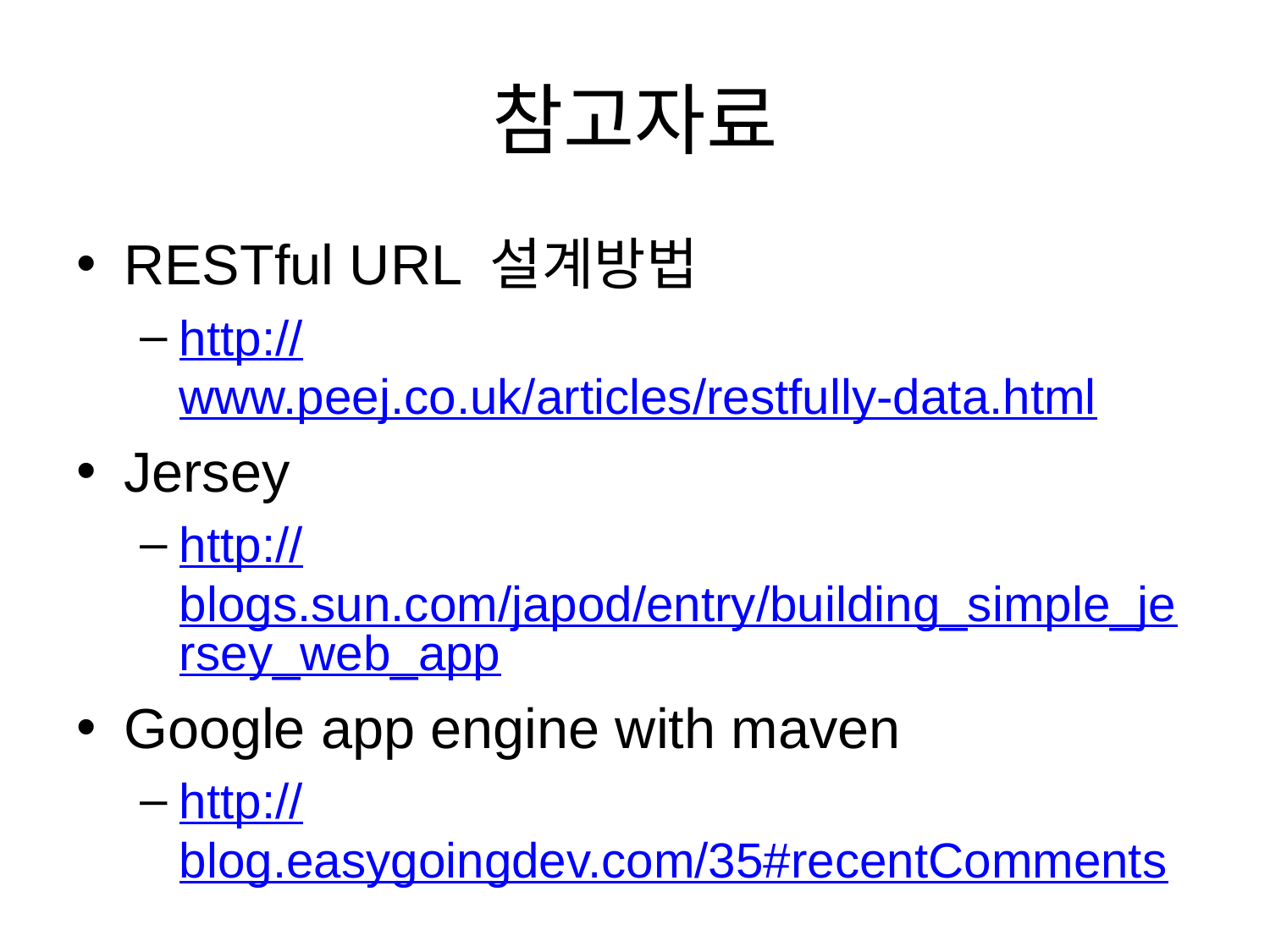

# 참고자료
RESTful URL 설계방법
http://www.peej.co.uk/articles/restfully-data.html
Jersey
http://blogs.sun.com/japod/entry/building_simple_jersey_web_app
Google app engine with maven
http://blog.easygoingdev.com/35#recentComments